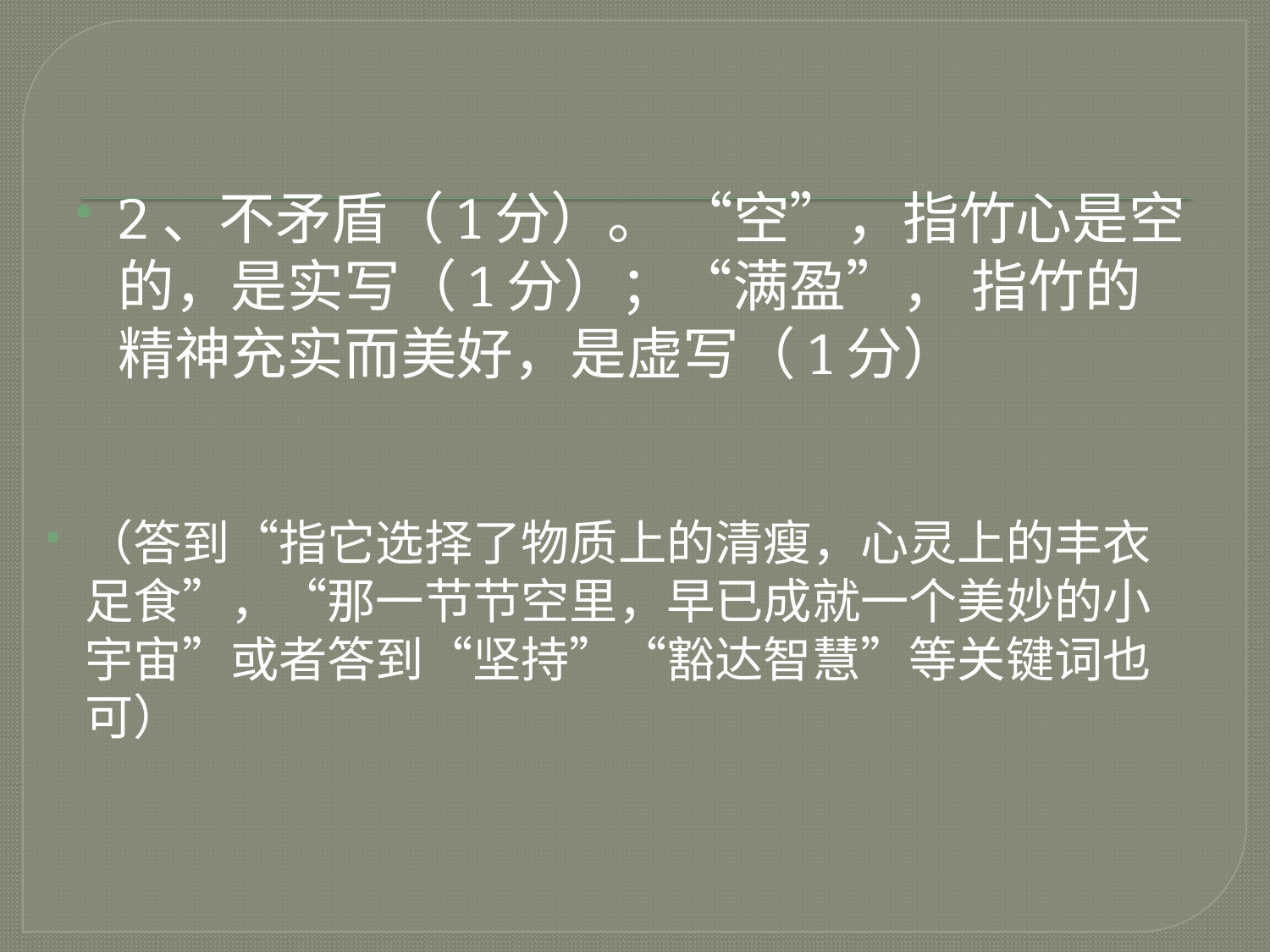

2、不矛盾（1分）。 “空”，指竹心是空的，是实写（1分）；“满盈”， 指竹的精神充实而美好，是虚写（1分）
（答到“指它选择了物质上的清瘦，心灵上的丰衣足食”，“那一节节空里，早已成就一个美妙的小宇宙”或者答到“坚持”“豁达智慧”等关键词也可）